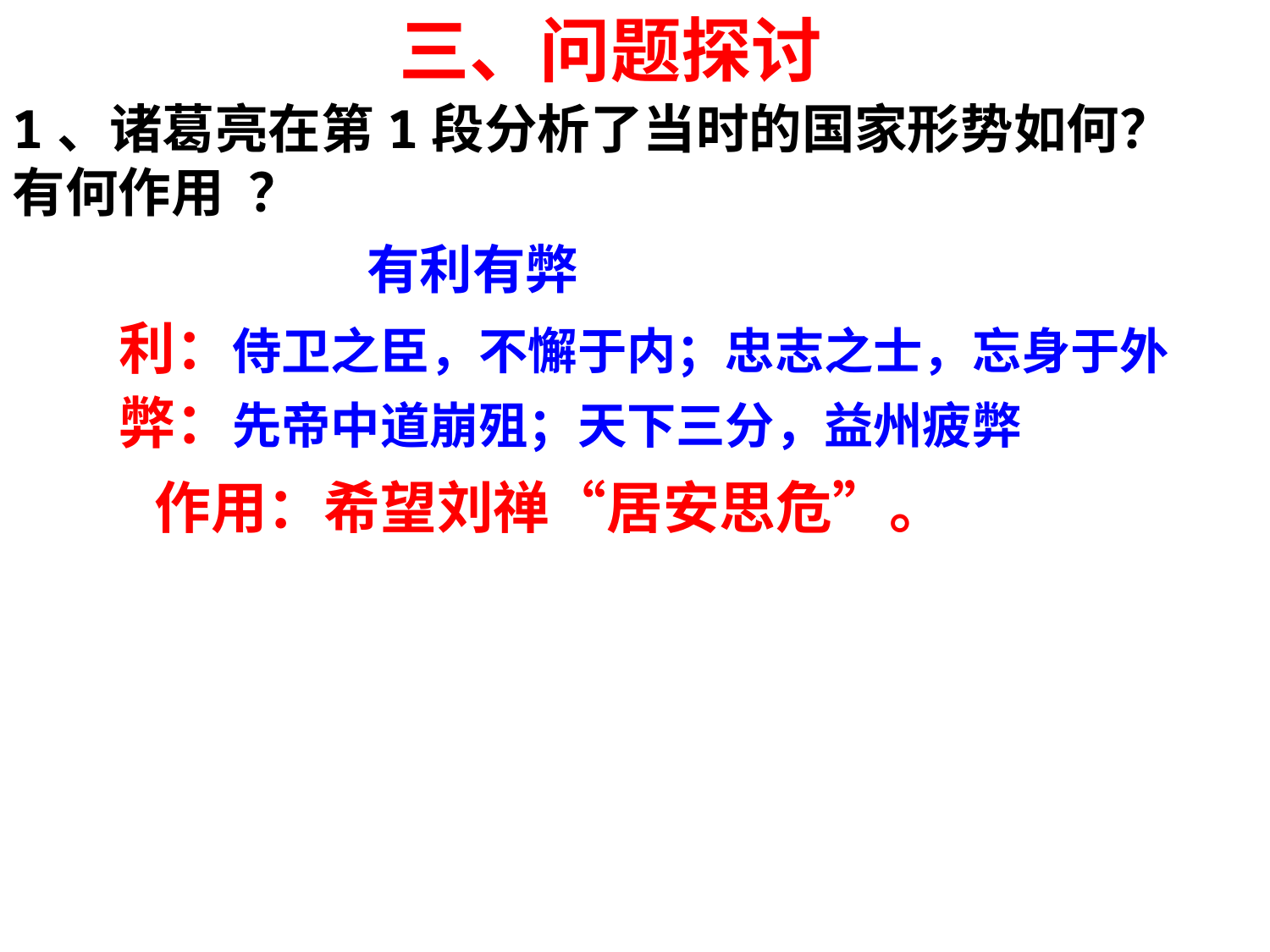

三、问题探讨
1、诸葛亮在第1段分析了当时的国家形势如何？有何作用  ？

有利有弊
利：侍卫之臣，不懈于内；忠志之士，忘身于外
弊：先帝中道崩殂；天下三分，益州疲弊

作用：希望刘禅“居安思危”。